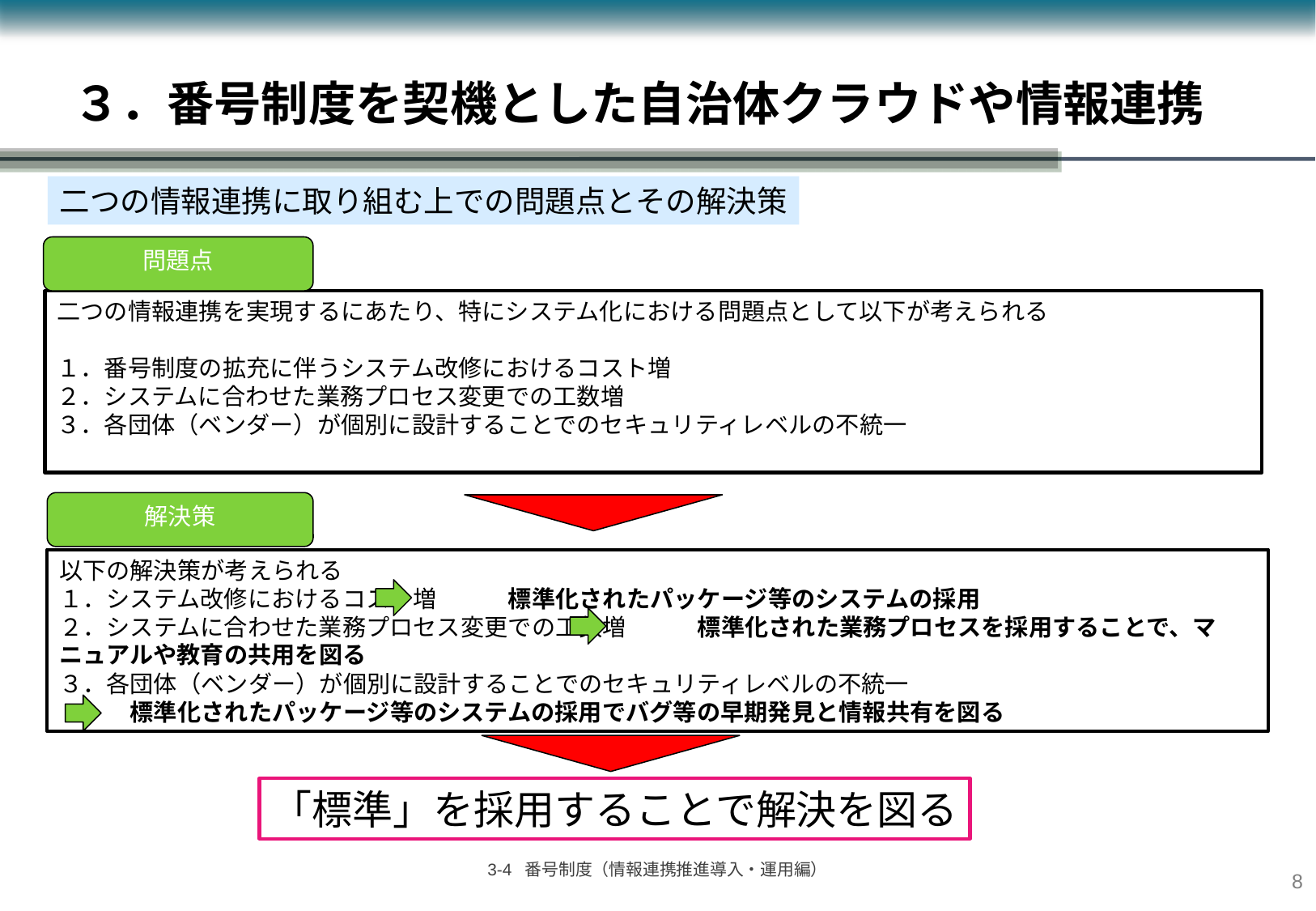

# ３．番号制度を契機とした自治体クラウドや情報連携
二つの情報連携に取り組む上での問題点とその解決策
問題点
二つの情報連携を実現するにあたり、特にシステム化における問題点として以下が考えられる

１．番号制度の拡充に伴うシステム改修におけるコスト増
２．システムに合わせた業務プロセス変更での工数増
３．各団体（ベンダー）が個別に設計することでのセキュリティレベルの不統一

解決策

以下の解決策が考えられる
１．システム改修におけるコスト増　　　標準化されたパッケージ等のシステムの採用
２．システムに合わせた業務プロセス変更での工数増　　　標準化された業務プロセスを採用することで、マニュアルや教育の共用を図る
３．各団体（ベンダー）が個別に設計することでのセキュリティレベルの不統一
　　　標準化されたパッケージ等のシステムの採用でバグ等の早期発見と情報共有を図る

「標準」を採用することで解決を図る
8
3-4  番号制度（情報連携推進導入・運用編）